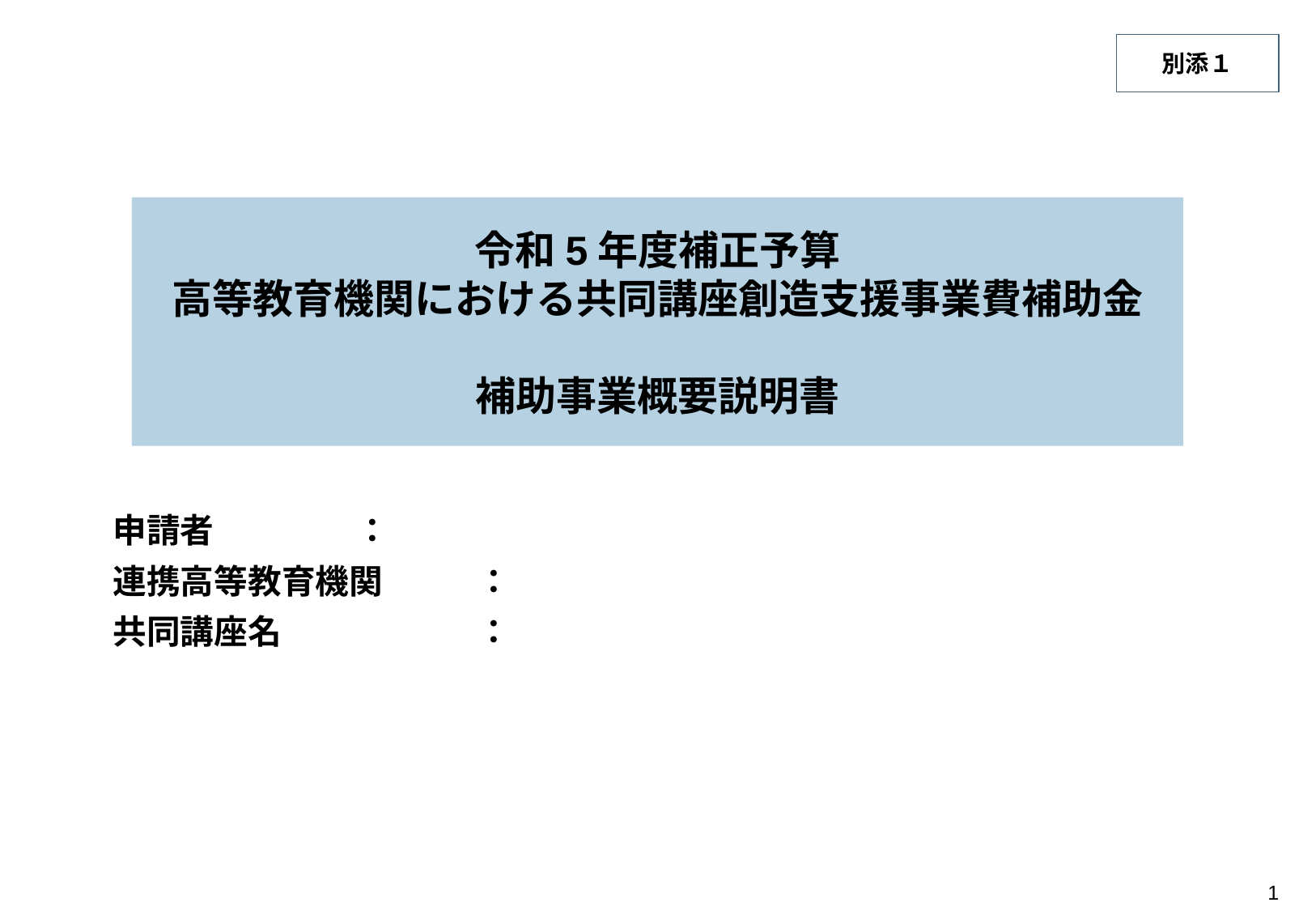

別添１
令和5年度補正予算
⾼等教育機関における共同講座創造⽀援事業費補助⾦

補助事業概要説明書
申請者		：
連携高等教育機関	：
共同講座名		：